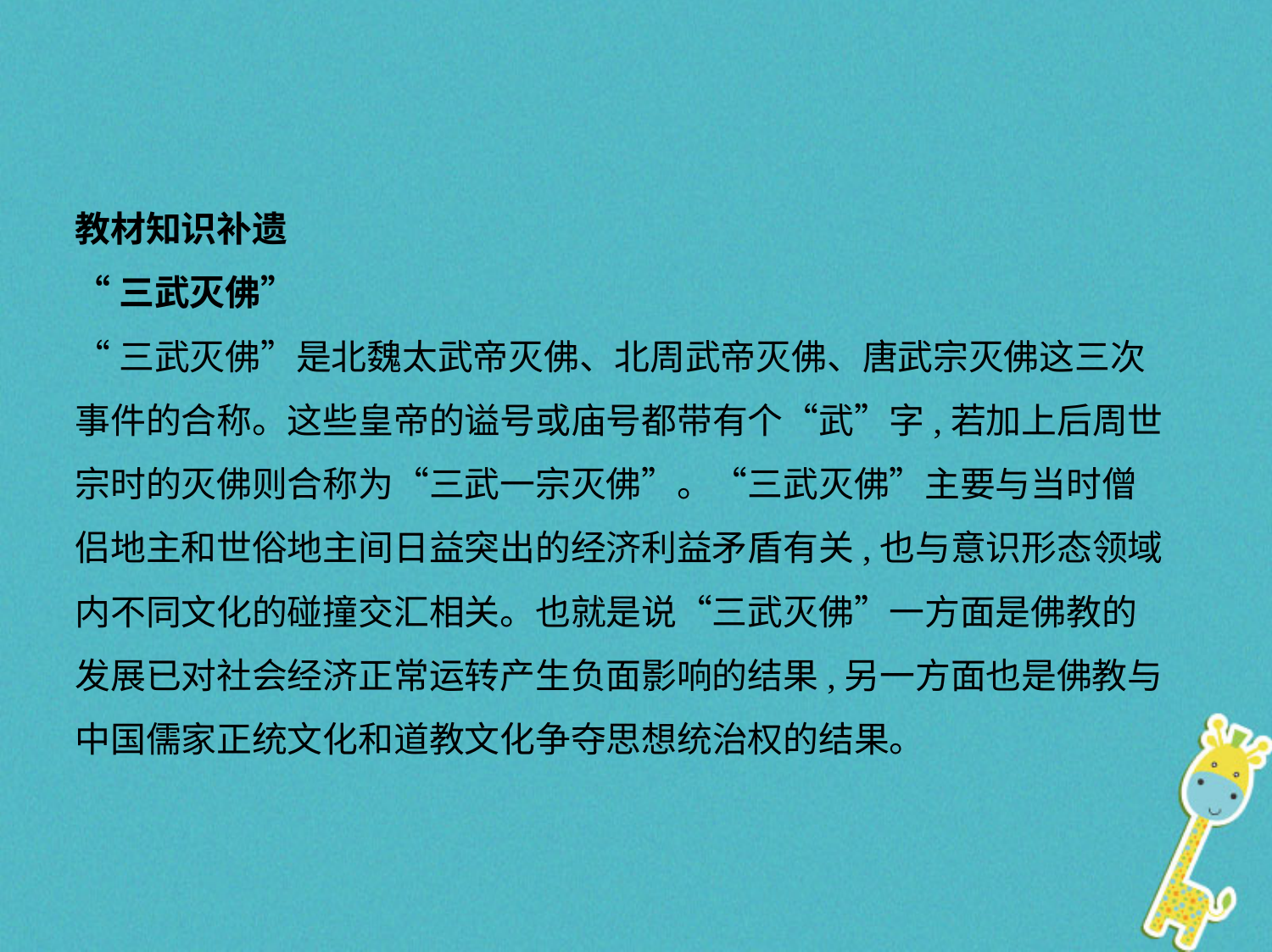

教材知识补遗
“三武灭佛”
“三武灭佛”是北魏太武帝灭佛、北周武帝灭佛、唐武宗灭佛这三次
事件的合称。这些皇帝的谥号或庙号都带有个“武”字,若加上后周世
宗时的灭佛则合称为“三武一宗灭佛”。“三武灭佛”主要与当时僧
侣地主和世俗地主间日益突出的经济利益矛盾有关,也与意识形态领域
内不同文化的碰撞交汇相关。也就是说“三武灭佛”一方面是佛教的
发展已对社会经济正常运转产生负面影响的结果,另一方面也是佛教与
中国儒家正统文化和道教文化争夺思想统治权的结果。